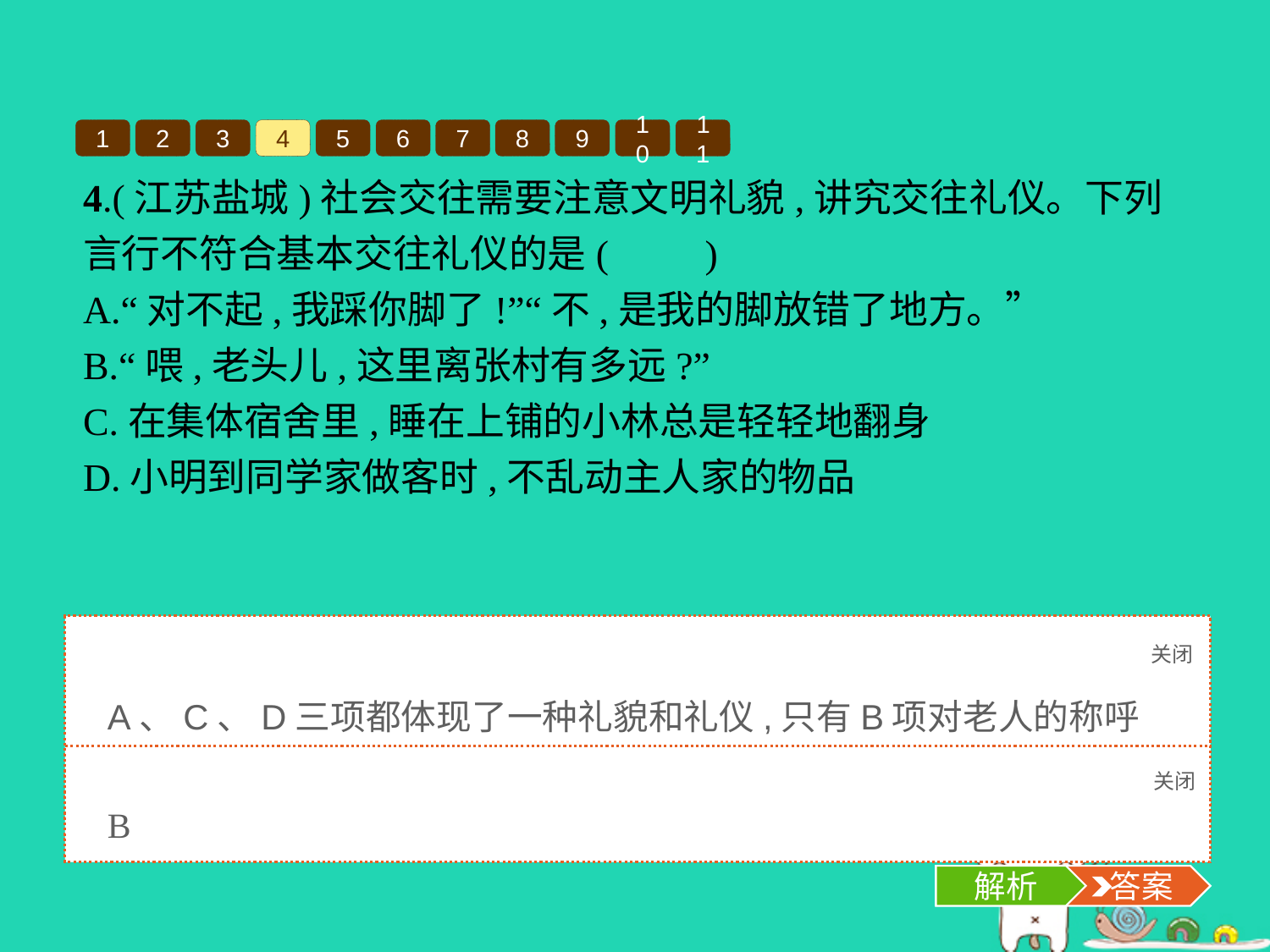

1
2
3
4
5
6
7
8
9
10
11
4.(江苏盐城)社会交往需要注意文明礼貌,讲究交往礼仪。下列言行不符合基本交往礼仪的是(　　)
A.“对不起,我踩你脚了!”“不,是我的脚放错了地方。”
B.“喂,老头儿,这里离张村有多远?”
C.在集体宿舍里,睡在上铺的小林总是轻轻地翻身
D.小明到同学家做客时,不乱动主人家的物品

关闭
解析

A、C、D三项都体现了一种礼貌和礼仪,只有B项对老人的称呼没有礼貌,是不符合基本交往礼仪的。

关闭
解析
  答案

B
解析
  答案